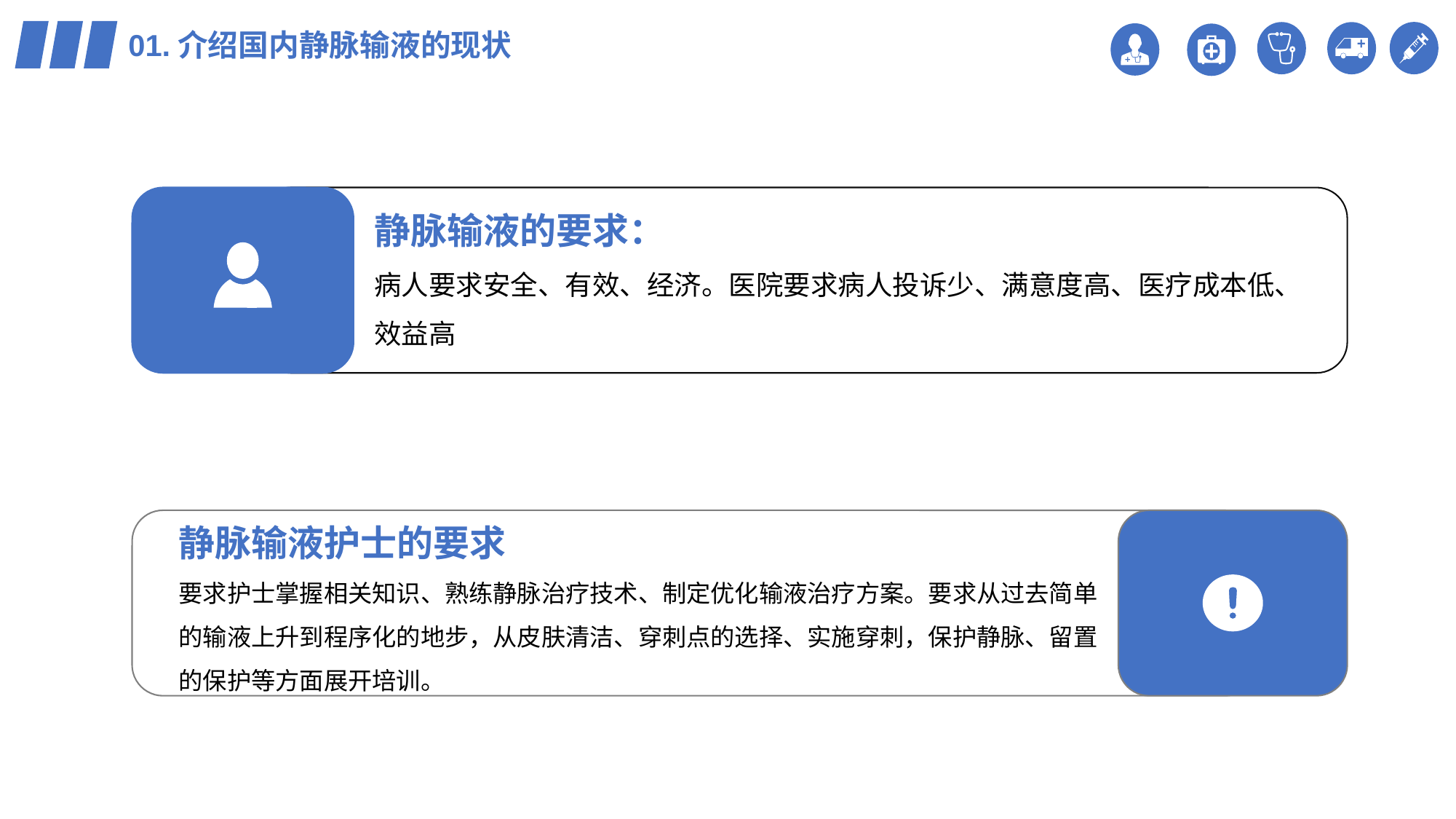

01.介绍国内静脉输液的现状

静脉输液的要求：
病人要求安全、有效、经济。医院要求病人投诉少、满意度高、医疗成本低、效益高

静脉输液护士的要求
要求护士掌握相关知识、熟练静脉治疗技术、制定优化输液治疗方案。要求从过去简单的输液上升到程序化的地步，从皮肤清洁、穿刺点的选择、实施穿刺，保护静脉、留置的保护等方面展开培训。